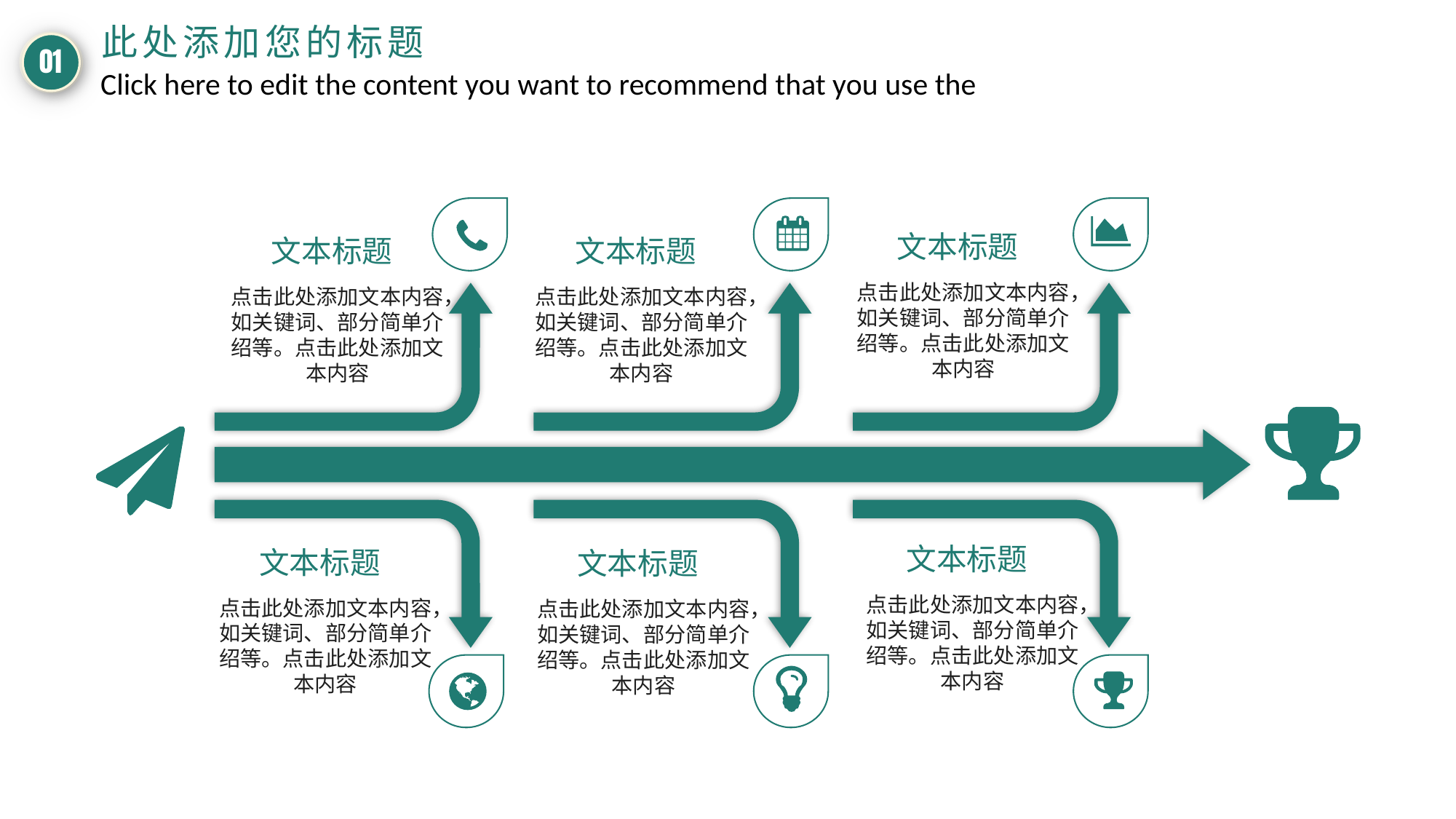

此处添加您的标题

01
Click here to edit the content you want to recommend that you use the

文本标题
文本标题
文本标题
点击此处添加文本内容，如关键词、部分简单介绍等。点击此处添加文本内容
点击此处添加文本内容，如关键词、部分简单介绍等。点击此处添加文本内容
点击此处添加文本内容，如关键词、部分简单介绍等。点击此处添加文本内容

文本标题
文本标题
文本标题
点击此处添加文本内容，如关键词、部分简单介绍等。点击此处添加文本内容
点击此处添加文本内容，如关键词、部分简单介绍等。点击此处添加文本内容
点击此处添加文本内容，如关键词、部分简单介绍等。点击此处添加文本内容